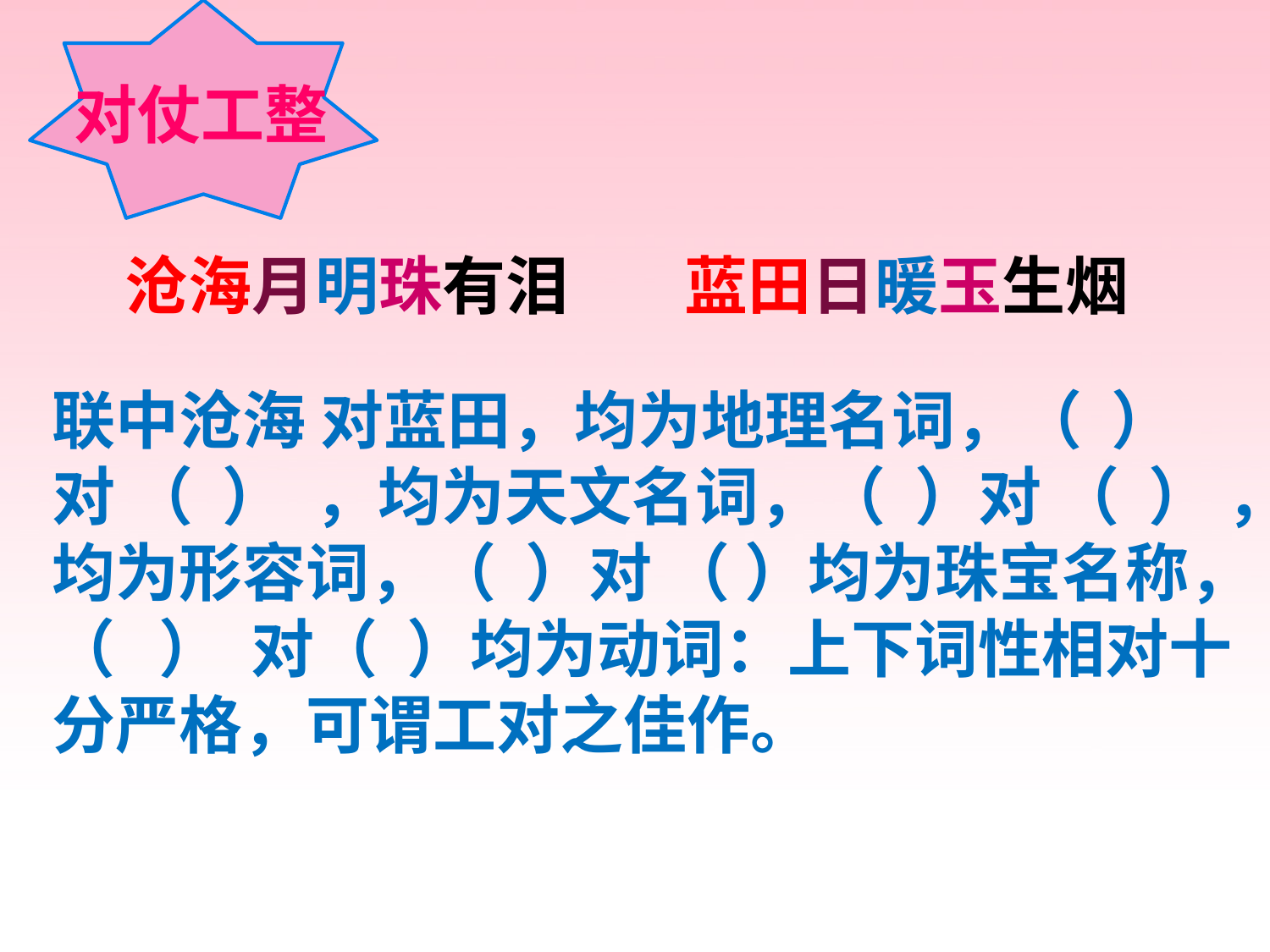

对仗工整
    沧海月明珠有泪        蓝田日暖玉生烟

联中沧海 对蓝田，均为地理名词，（  ）    对 （  ）  ，均为天文名词，（  ）对 （  ） ，均为形容词，（  ）对 （ ）均为珠宝名称，（   ）  对（  ）均为动词：上下词性相对十分严格，可谓工对之佳作。